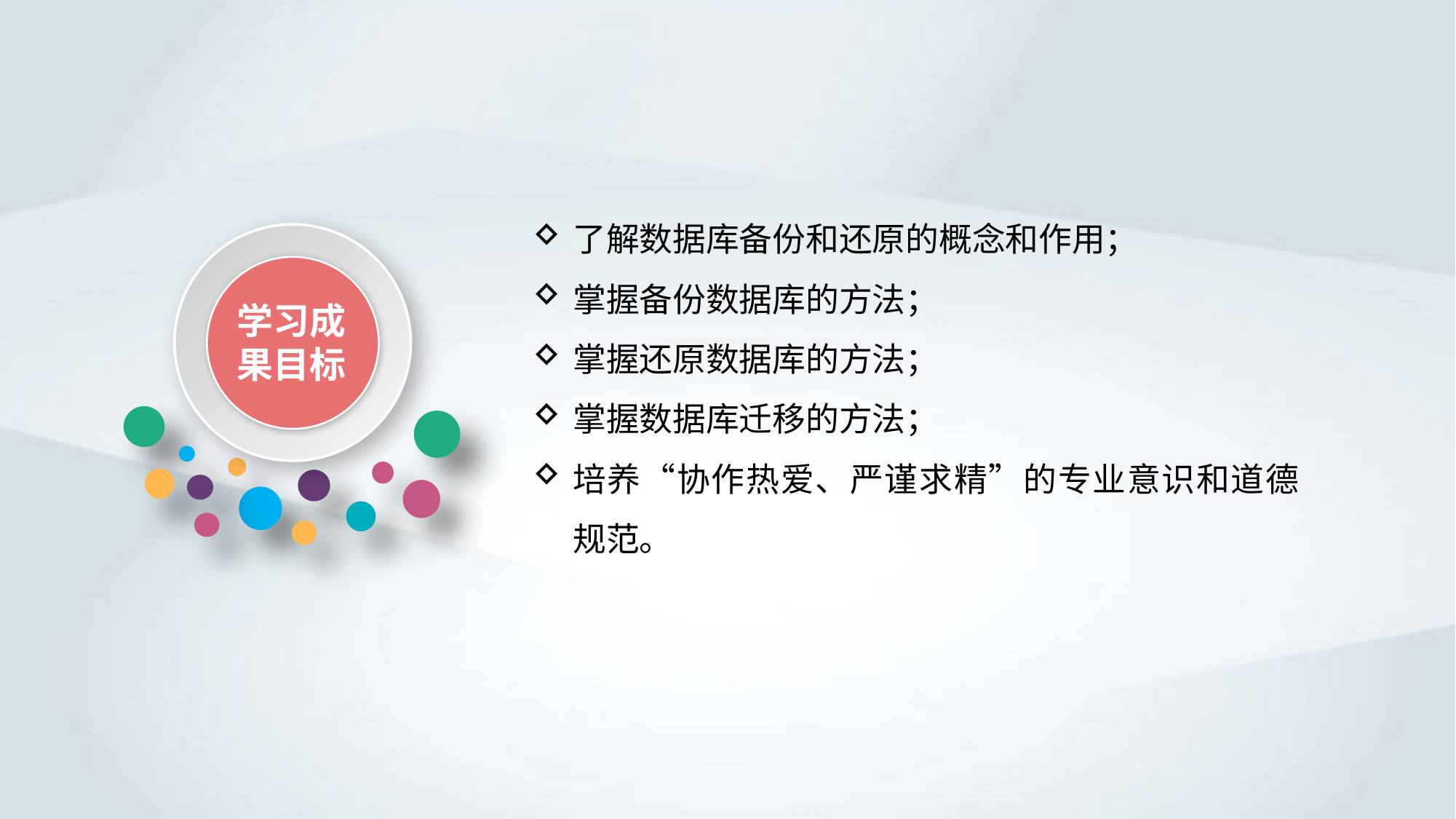

了解数据库备份和还原的概念和作用；
掌握备份数据库的方法；
掌握还原数据库的方法；
掌握数据库迁移的方法；
培养“协作热爱、严谨求精”的专业意识和道德规范。

学习成果目标